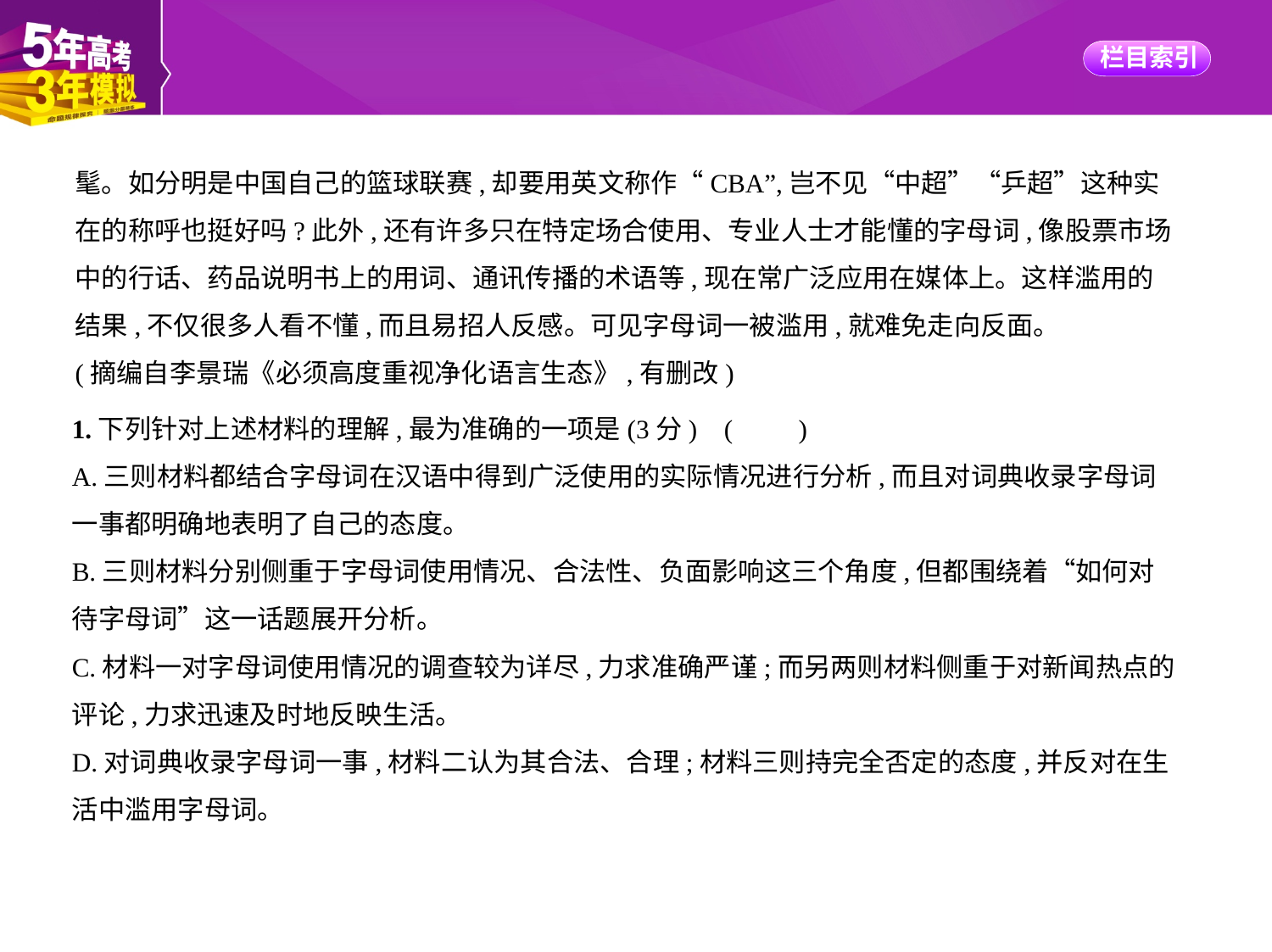

髦。如分明是中国自己的篮球联赛,却要用英文称作“CBA”,岂不见“中超”“乒超”这种实
在的称呼也挺好吗?此外,还有许多只在特定场合使用、专业人士才能懂的字母词,像股票市场
中的行话、药品说明书上的用词、通讯传播的术语等,现在常广泛应用在媒体上。这样滥用的
结果,不仅很多人看不懂,而且易招人反感。可见字母词一被滥用,就难免走向反面。
(摘编自李景瑞《必须高度重视净化语言生态》,有删改)
1.下列针对上述材料的理解,最为准确的一项是(3分) (　　)
A.三则材料都结合字母词在汉语中得到广泛使用的实际情况进行分析,而且对词典收录字母词
一事都明确地表明了自己的态度。
B.三则材料分别侧重于字母词使用情况、合法性、负面影响这三个角度,但都围绕着“如何对
待字母词”这一话题展开分析。
C.材料一对字母词使用情况的调查较为详尽,力求准确严谨;而另两则材料侧重于对新闻热点的
评论,力求迅速及时地反映生活。
D.对词典收录字母词一事,材料二认为其合法、合理;材料三则持完全否定的态度,并反对在生
活中滥用字母词。